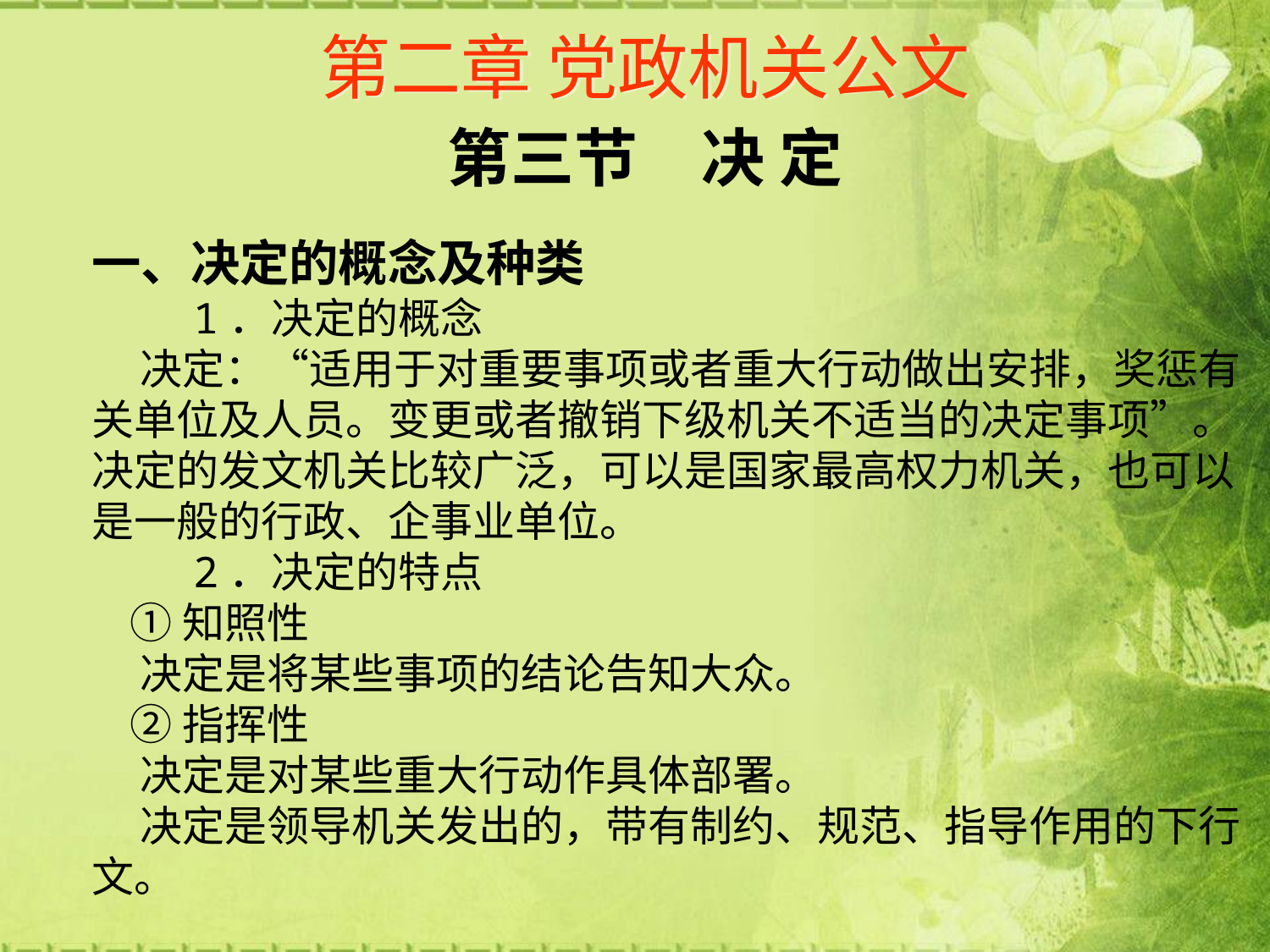

# 第二章 党政机关公文
第三节　决 定
一、决定的概念及种类
    1．决定的概念
    决定：“适用于对重要事项或者重大行动做出安排，奖惩有关单位及人员。变更或者撤销下级机关不适当的决定事项”。决定的发文机关比较广泛，可以是国家最高权力机关，也可以是一般的行政、企事业单位。
    2．决定的特点
    ①知照性
    决定是将某些事项的结论告知大众。
    ②指挥性
    决定是对某些重大行动作具体部署。
    决定是领导机关发出的，带有制约、规范、指导作用的下行文。